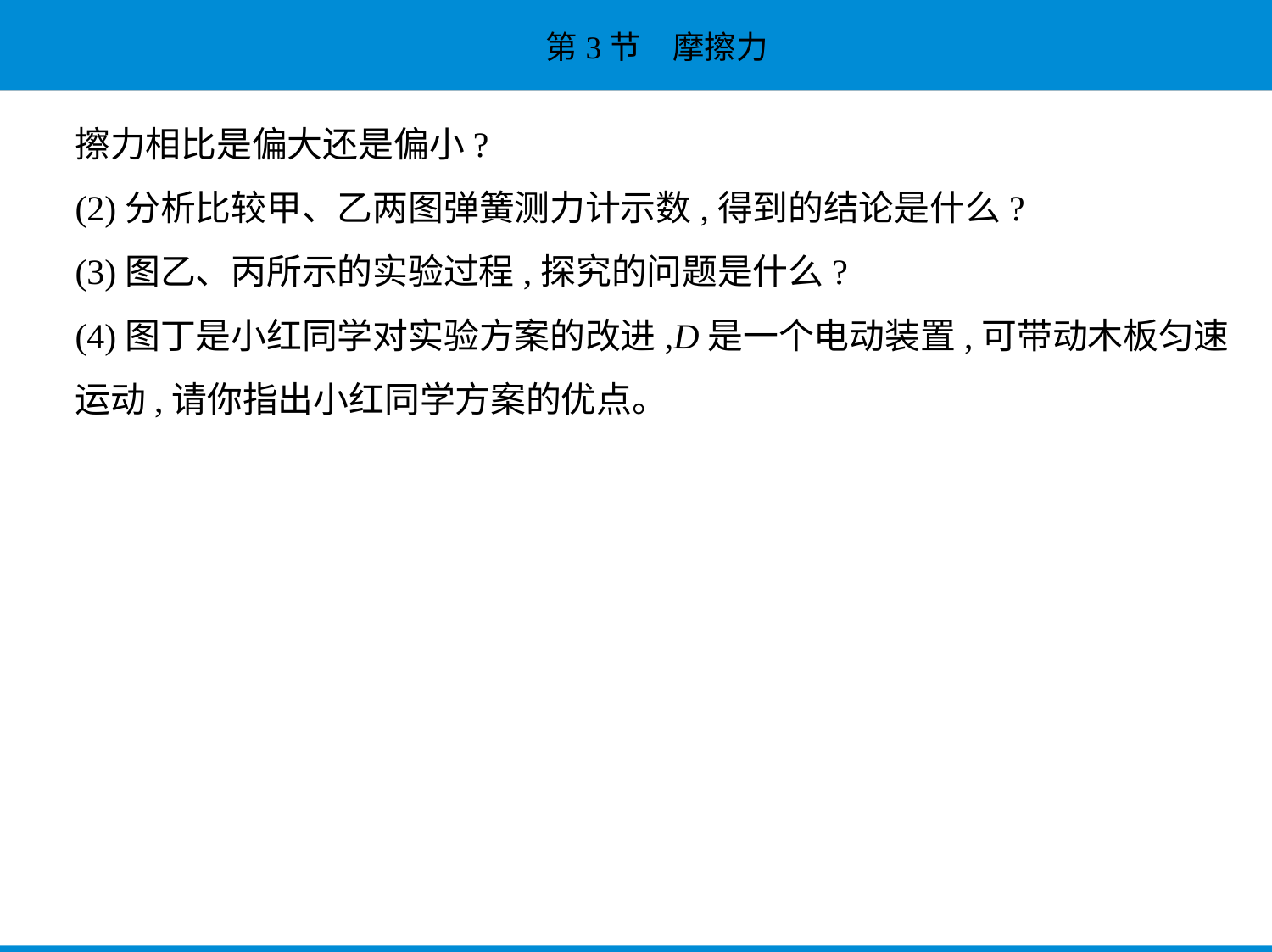

擦力相比是偏大还是偏小?
(2)分析比较甲、乙两图弹簧测力计示数,得到的结论是什么?
(3)图乙、丙所示的实验过程,探究的问题是什么?
(4)图丁是小红同学对实验方案的改进,D是一个电动装置,可带动木板匀速
运动,请你指出小红同学方案的优点。